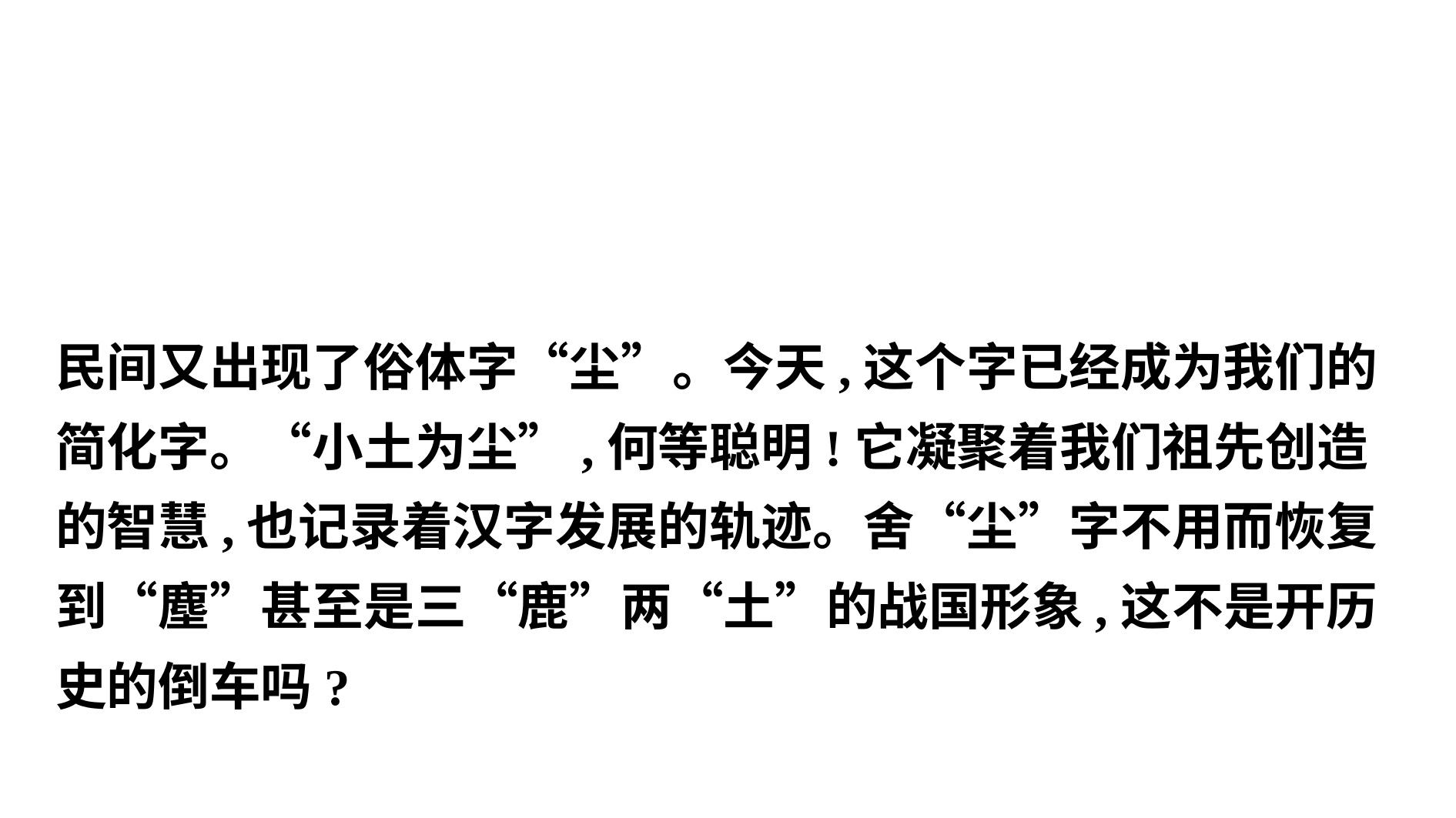

民间又出现了俗体字“尘”。今天,这个字已经成为我们的简化字。“小土为尘”,何等聪明!它凝聚着我们祖先创造的智慧,也记录着汉字发展的轨迹。舍“尘”字不用而恢复到“塵”甚至是三“鹿”两“土”的战国形象,这不是开历史的倒车吗?